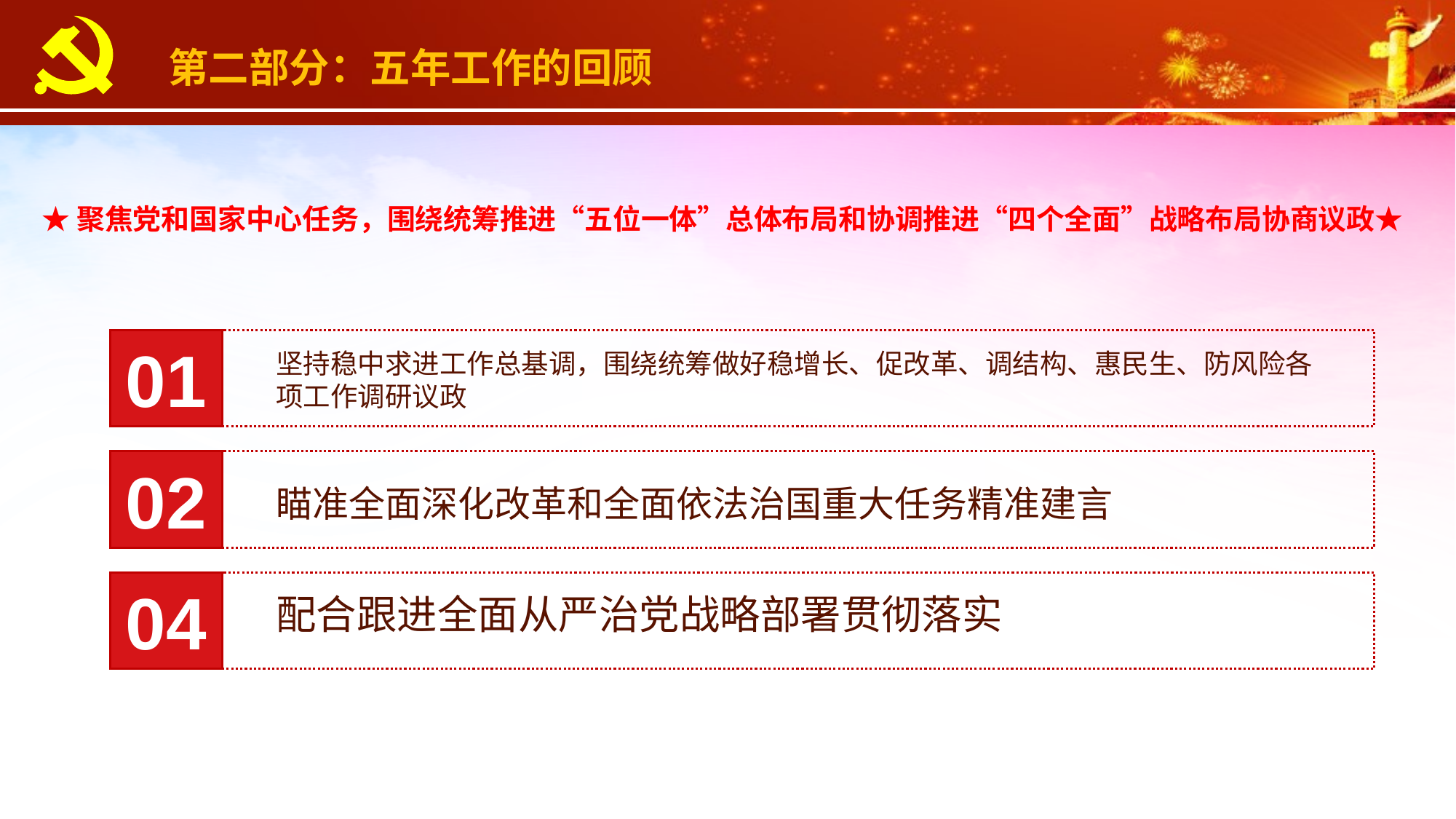

第二部分：五年工作的回顾
★聚焦党和国家中心任务，围绕统筹推进“五位一体”总体布局和协调推进“四个全面”战略布局协商议政★
01

坚持稳中求进工作总基调，围绕统筹做好稳增长、促改革、调结构、惠民生、防风险各项工作调研议政
02

瞄准全面深化改革和全面依法治国重大任务精准建言
04

配合跟进全面从严治党战略部署贯彻落实